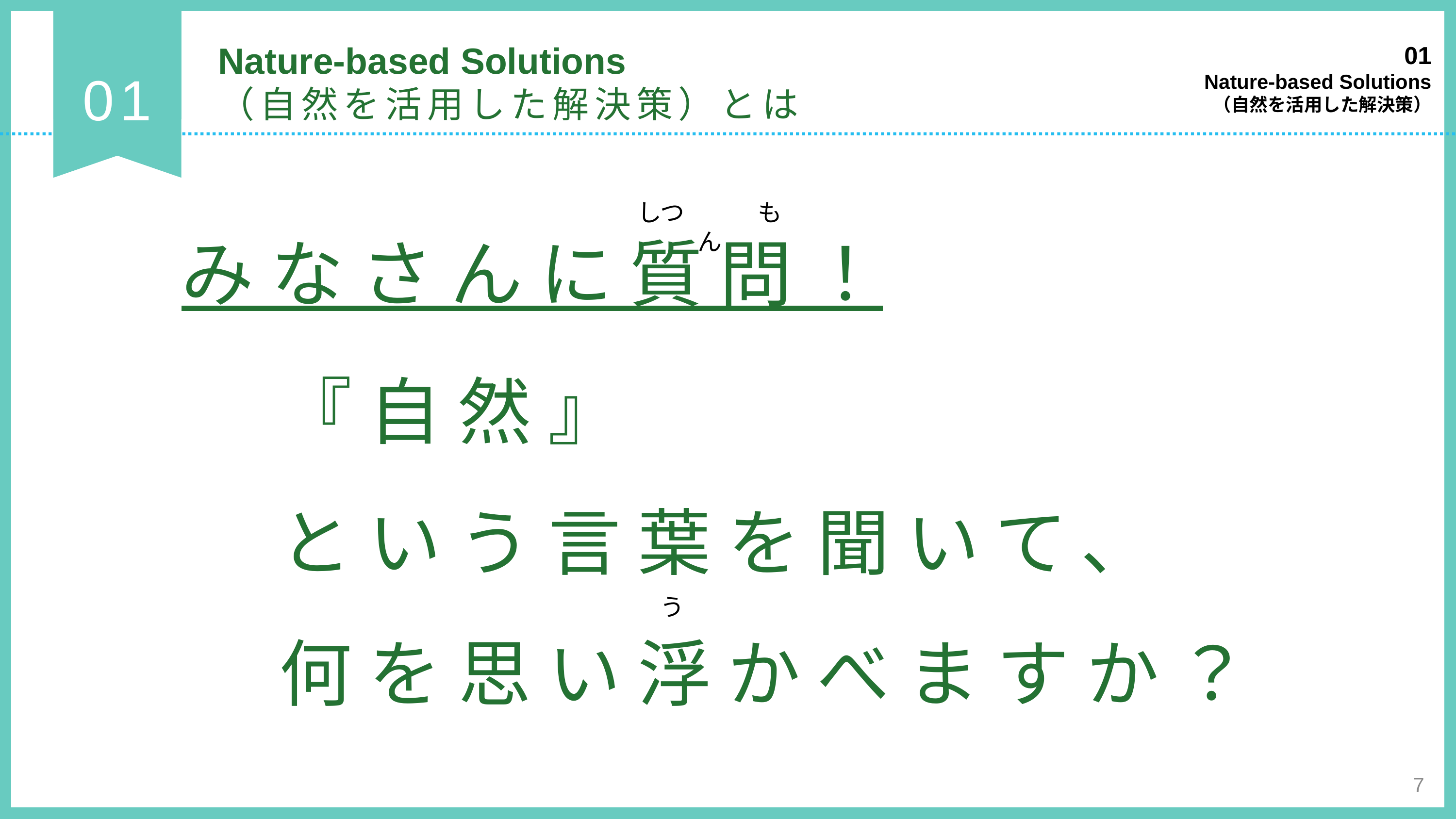

01
Nature-based Solutions
（自然を活用した解決策）
Nature-based Solutions
（自然を活用した解決策）とは
01

しつ　　　もん
みなさんに質問！
『自然』
という言葉を聞いて、
何を思い浮かべますか？
う
7